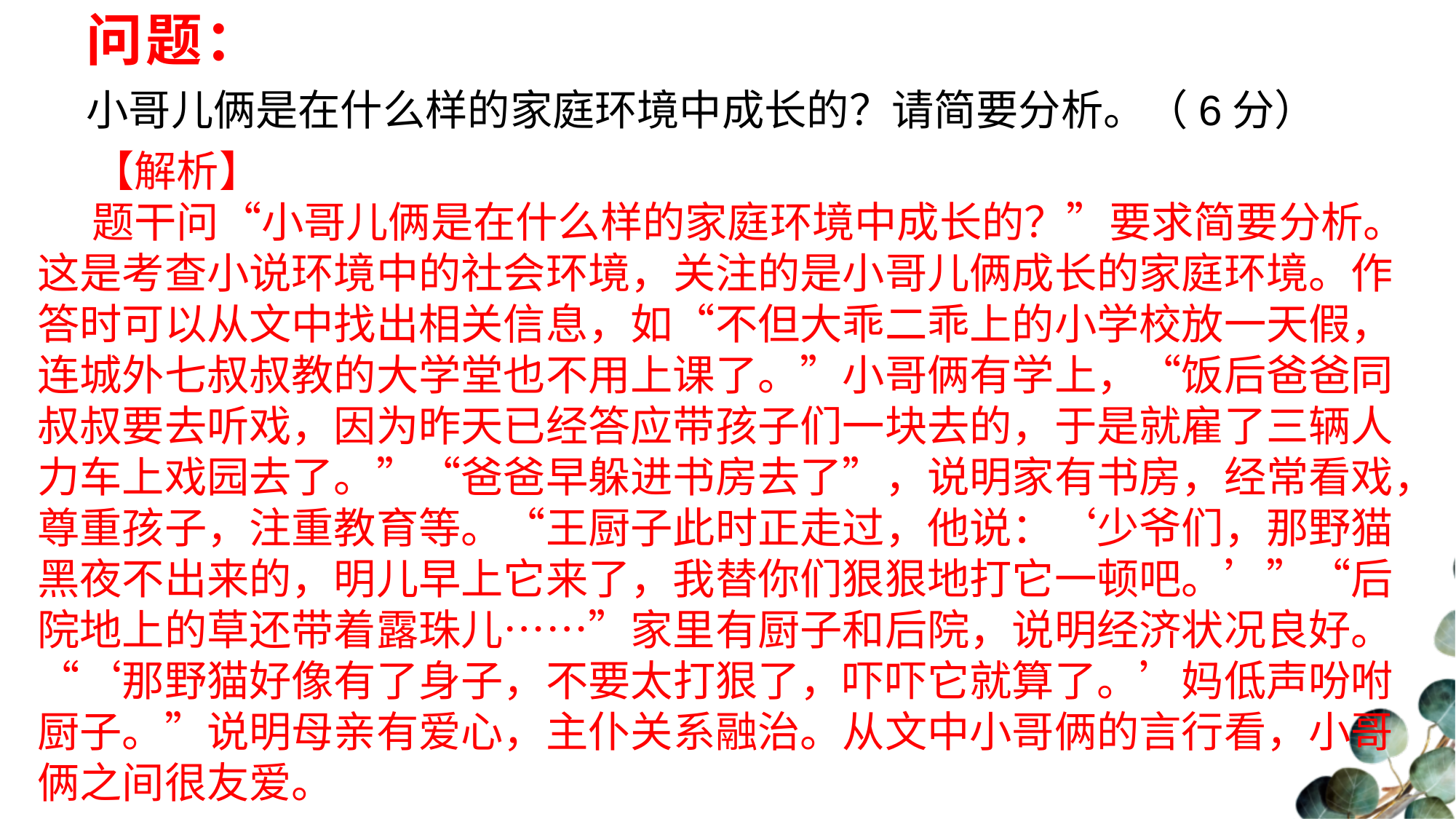

# 问题：
小哥儿俩是在什么样的家庭环境中成长的？请简要分析。（6分）
【解析】
题干问“小哥儿俩是在什么样的家庭环境中成长的？”要求简要分析。这是考查小说环境中的社会环境，关注的是小哥儿俩成长的家庭环境。作答时可以从文中找出相关信息，如“不但大乖二乖上的小学校放一天假，连城外七叔叔教的大学堂也不用上课了。”小哥俩有学上，“饭后爸爸同叔叔要去听戏，因为昨天已经答应带孩子们一块去的，于是就雇了三辆人力车上戏园去了。”“爸爸早躲进书房去了”，说明家有书房，经常看戏，尊重孩子，注重教育等。“王厨子此时正走过，他说：‘少爷们，那野猫黑夜不出来的，明儿早上它来了，我替你们狠狠地打它一顿吧。’”“后院地上的草还带着露珠儿……”家里有厨子和后院，说明经济状况良好。“‘那野猫好像有了身子，不要太打狠了，吓吓它就算了。’妈低声吩咐厨子。”说明母亲有爱心，主仆关系融治。从文中小哥俩的言行看，小哥俩之间很友爱。